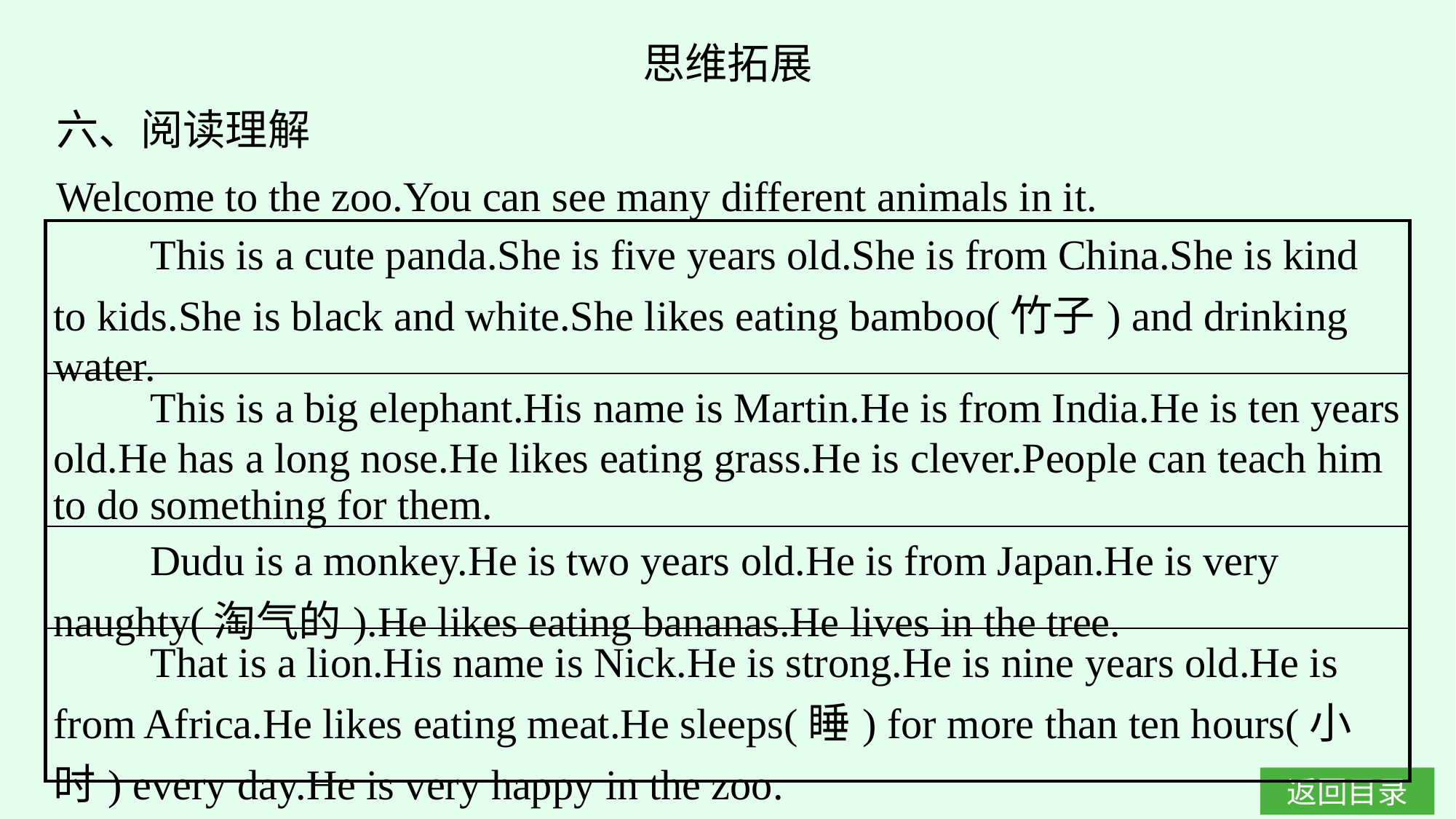

思维拓展
六、阅读理解
Welcome to the zoo.You can see many different animals in it.
| This is a cute panda.She is five years old.She is from China.She is kind to kids.She is black and white.She likes eating bamboo(竹子) and drinking water. |
| --- |
| This is a big elephant.His name is Martin.He is from India.He is ten years old.He has a long nose.He likes eating grass.He is clever.People can teach him to do something for them. |
| Dudu is a monkey.He is two years old.He is from Japan.He is very naughty(淘气的).He likes eating bananas.He lives in the tree. |
| That is a lion.His name is Nick.He is strong.He is nine years old.He is from Africa.He likes eating meat.He sleeps(睡) for more than ten hours(小时) every day.He is very happy in the zoo. |